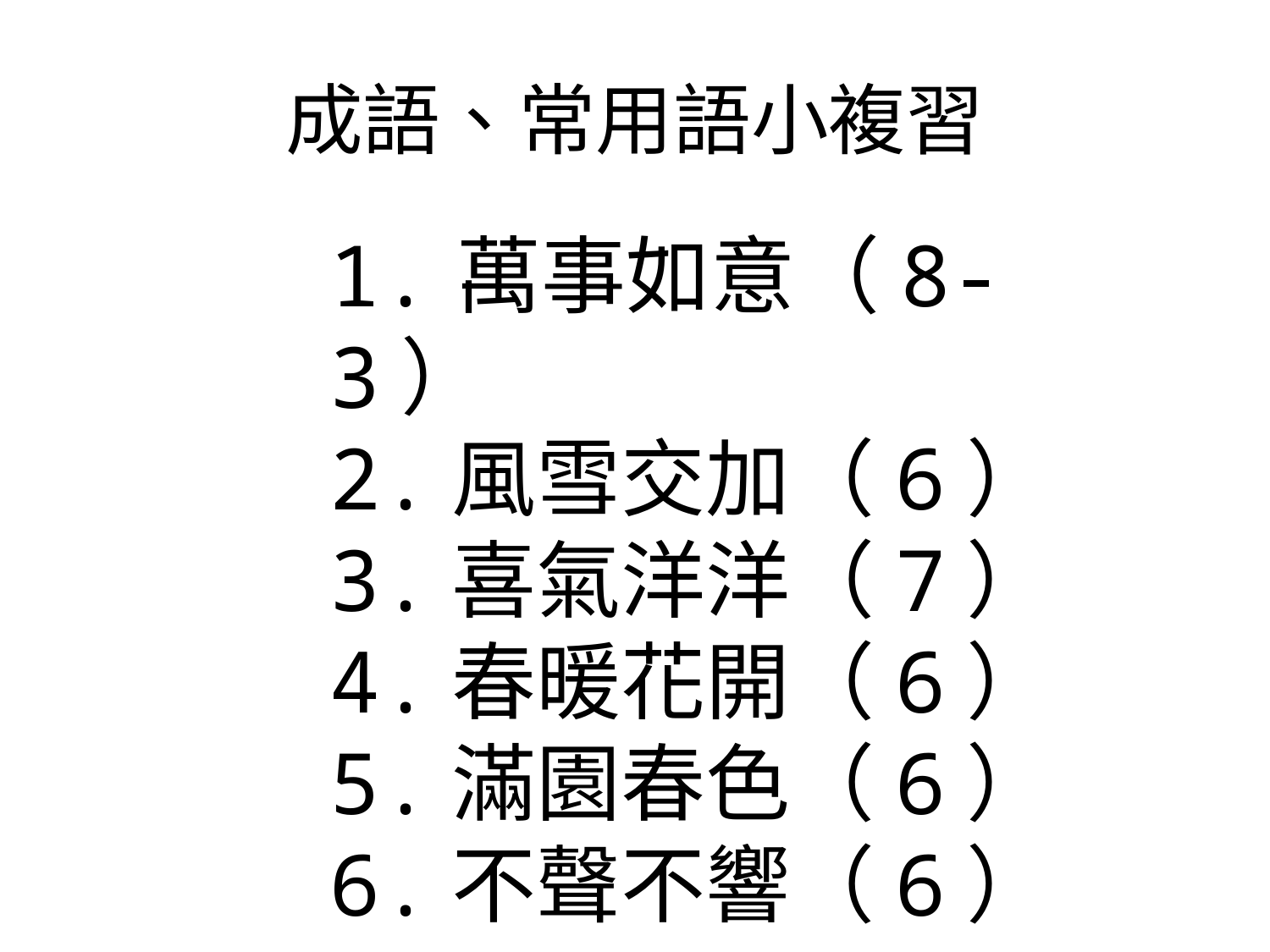

# 成語、常用語小複習
1.	萬事如意（8-3）
2.風雪交加（6）
3.喜氣洋洋（7）
4.春暖花開（6）
5.滿園春色（6）
6.不聲不響（6）